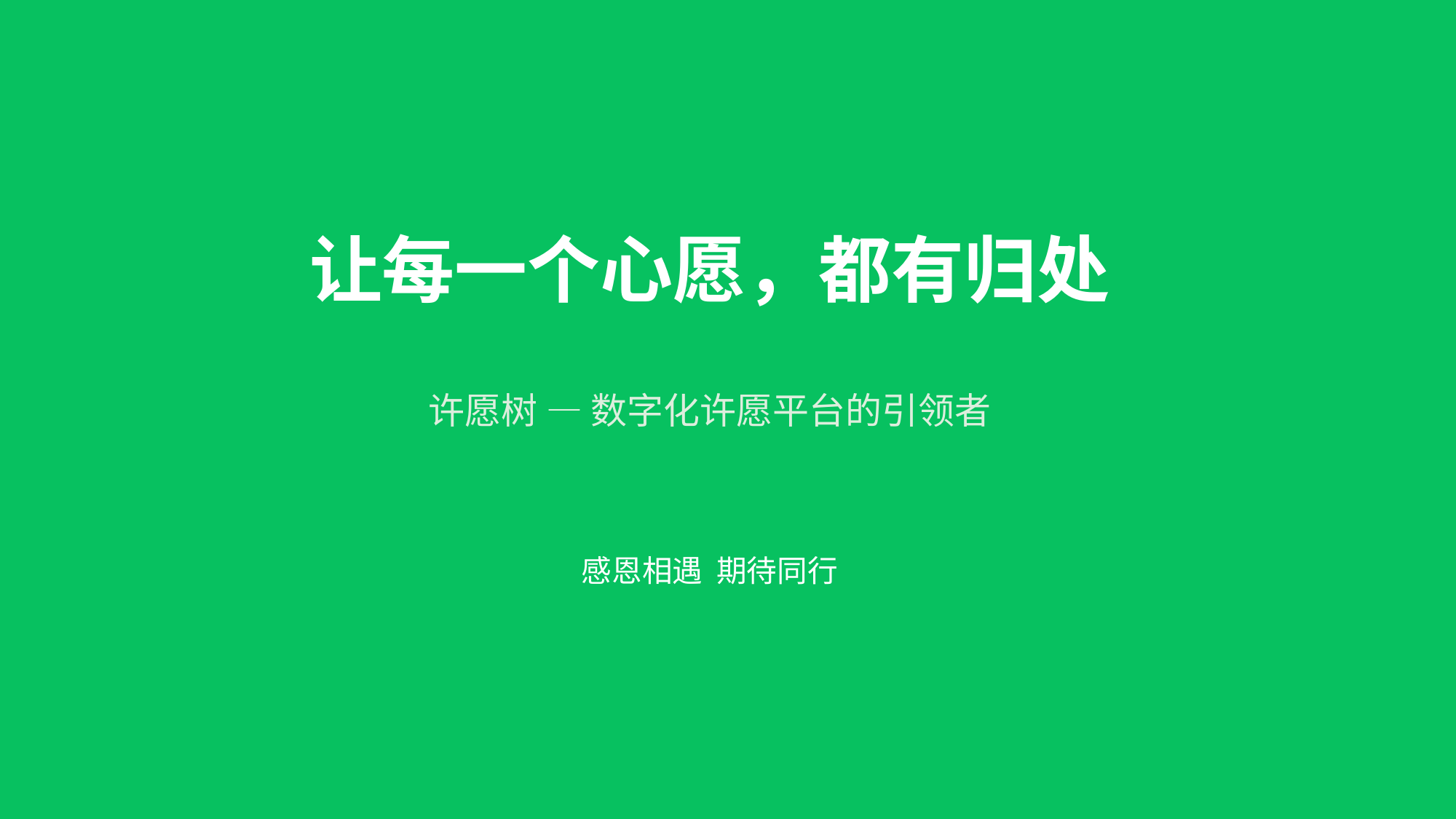

让每一个心愿，都有归处
许愿树 — 数字化许愿平台的引领者
感恩相遇  期待同行